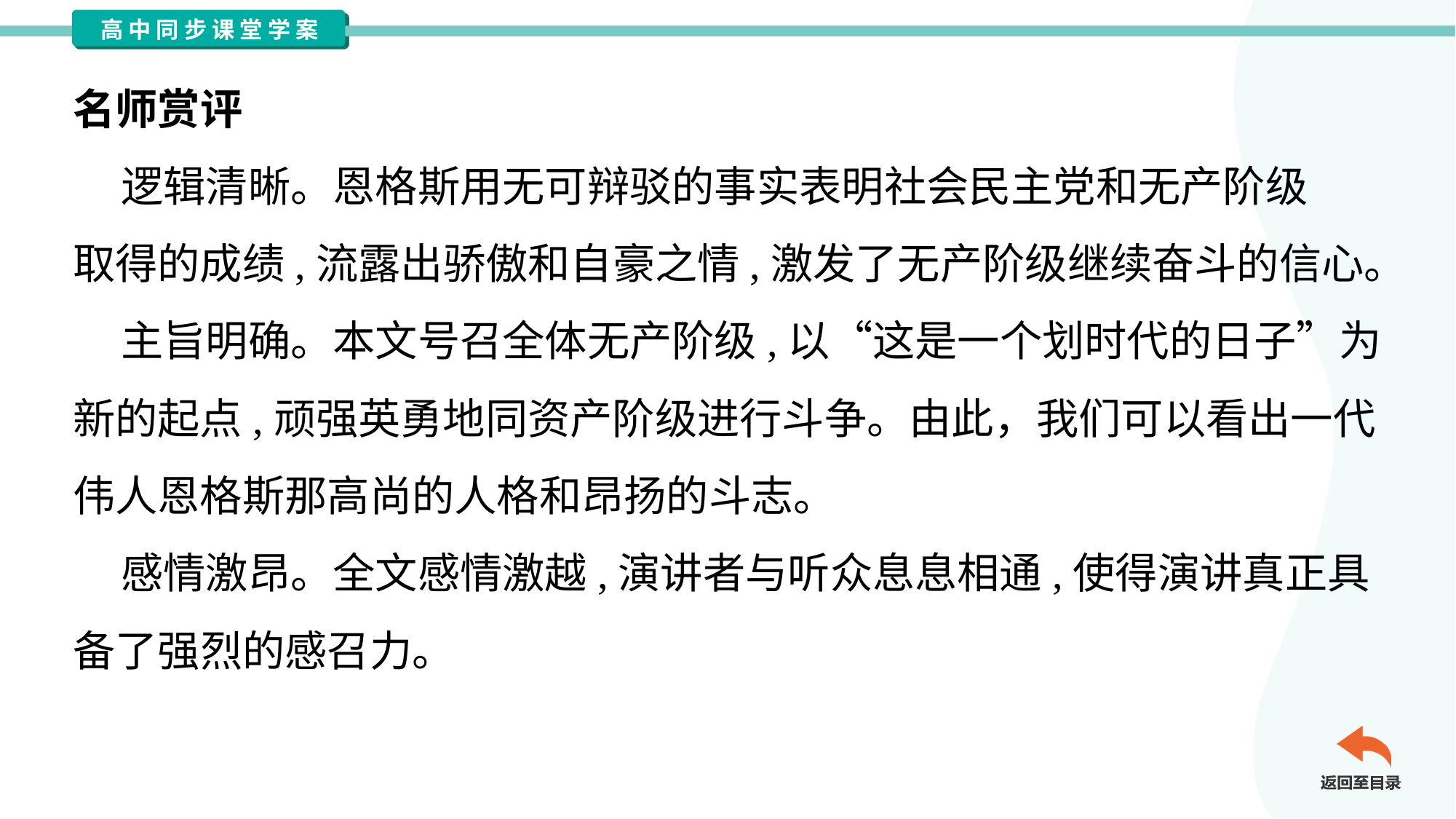

名师赏评
    逻辑清晰。恩格斯用无可辩驳的事实表明社会民主党和无产阶级
取得的成绩,流露出骄傲和自豪之情,激发了无产阶级继续奋斗的信心。
    主旨明确。本文号召全体无产阶级,以“这是一个划时代的日子”为
新的起点,顽强英勇地同资产阶级进行斗争。由此，我们可以看出一代
伟人恩格斯那高尚的人格和昂扬的斗志。
    感情激昂。全文感情激越,演讲者与听众息息相通,使得演讲真正具
备了强烈的感召力。